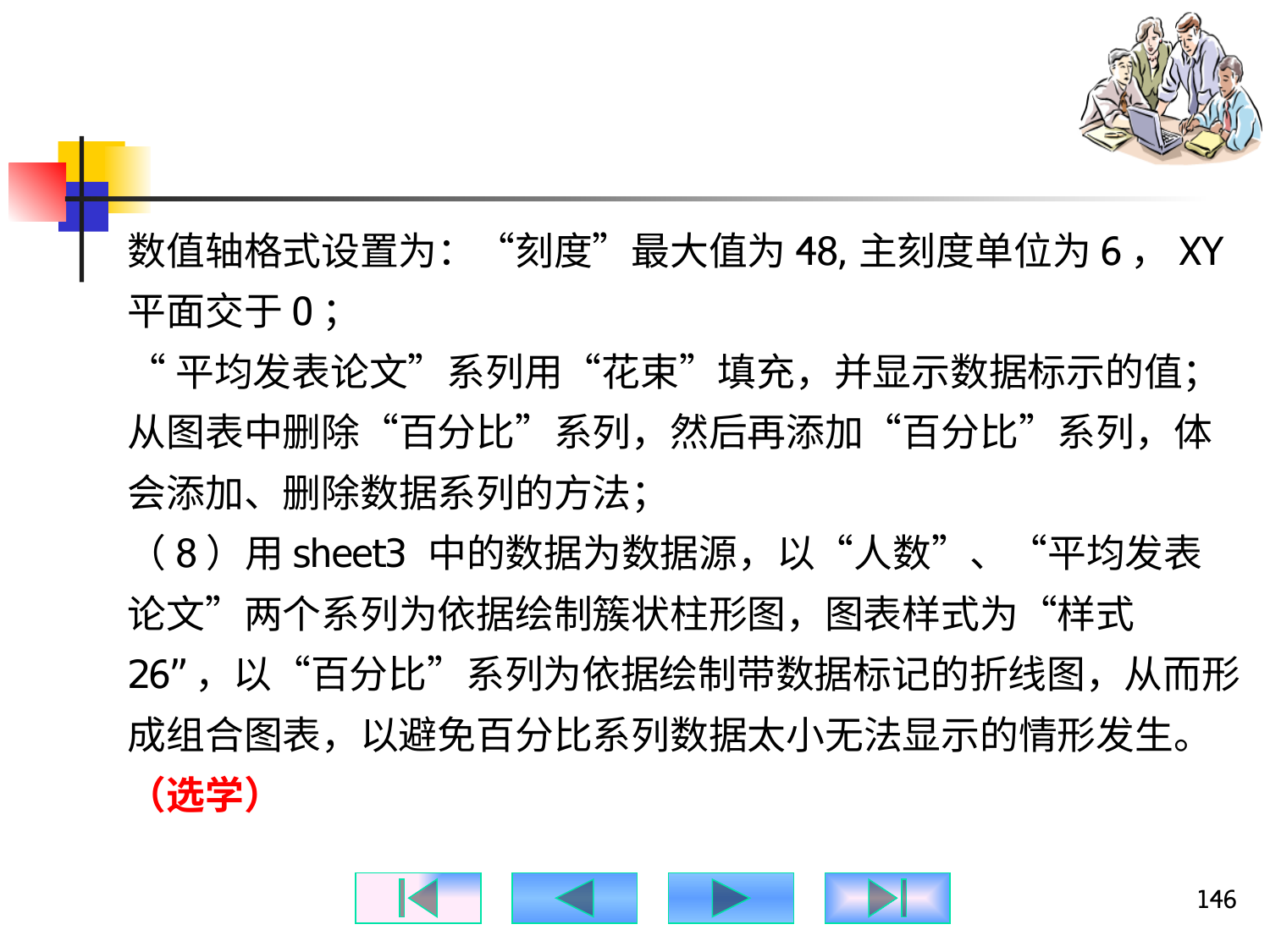

#
数值轴格式设置为：“刻度”最大值为48,主刻度单位为6，XY平面交于0；
“平均发表论文”系列用“花束”填充，并显示数据标示的值；
从图表中删除“百分比”系列，然后再添加“百分比”系列，体会添加、删除数据系列的方法；
（8）用sheet3 中的数据为数据源，以“人数”、“平均发表论文”两个系列为依据绘制簇状柱形图，图表样式为“样式26”，以“百分比”系列为依据绘制带数据标记的折线图，从而形成组合图表，以避免百分比系列数据太小无法显示的情形发生。（选学）

146